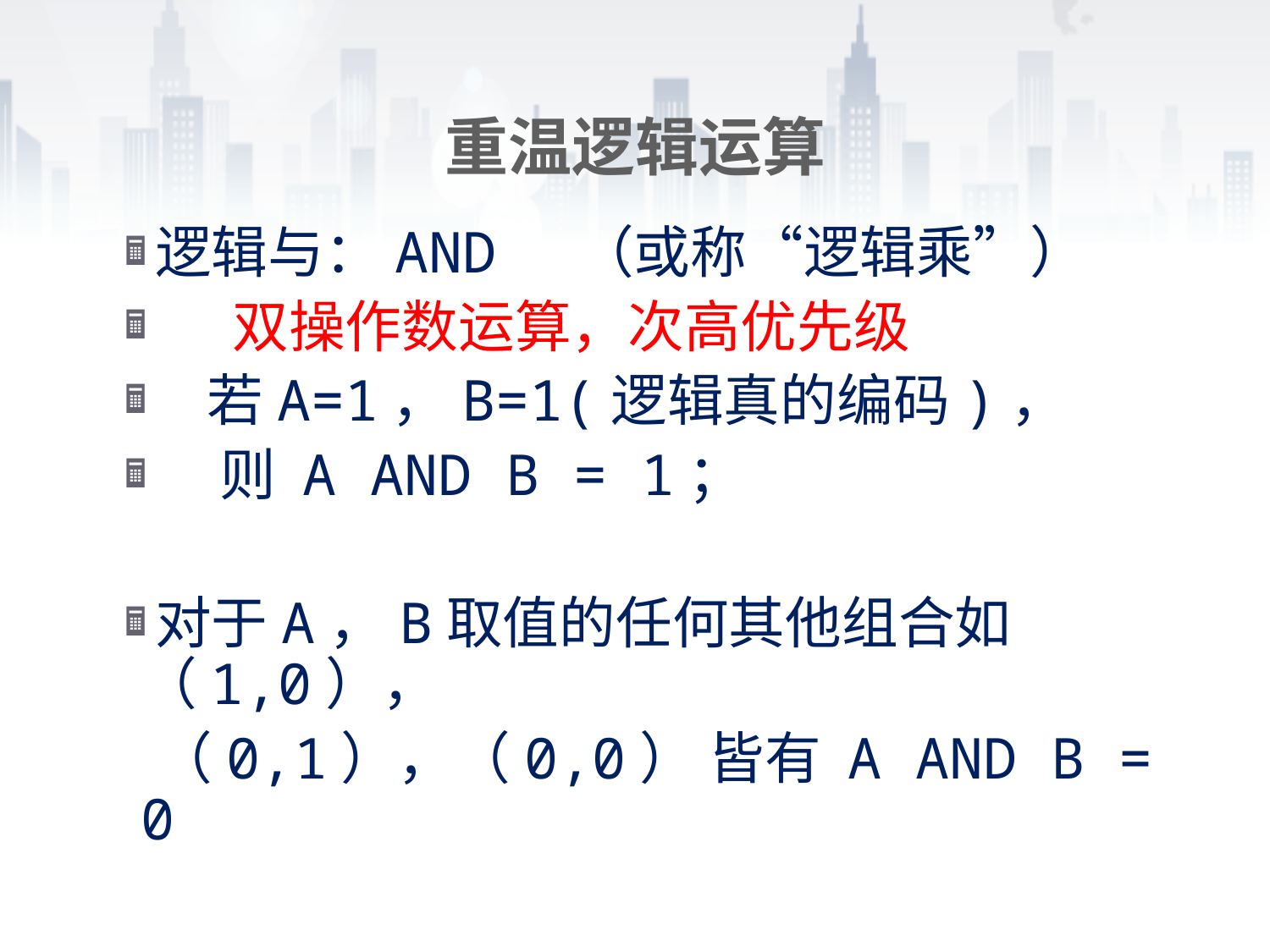

# 重温逻辑运算
逻辑与：AND  （或称“逻辑乘”）
     双操作数运算，次高优先级
   若A=1，B=1(逻辑真的编码)，
    则 A AND B = 1；

对于A，B取值的任何其他组合如（1,0），
  （0,1），（0,0） 皆有 A AND B = 0